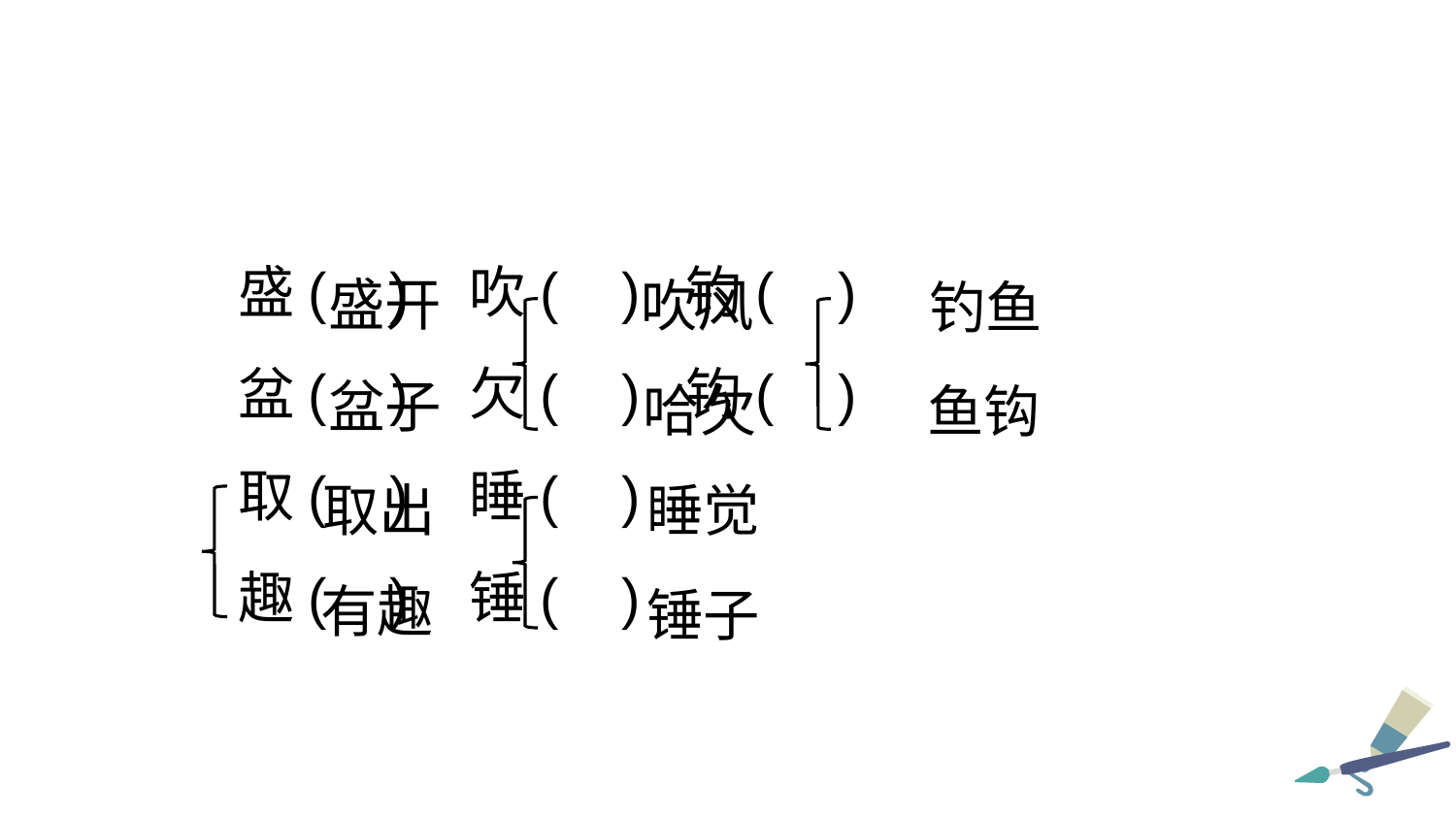

盛(    )   吹(    )  钓(    )
盆(    )   欠(    )  钩(    )
取(    )   睡(    )
趣(    )   锤(    )
盛开
吹风
钓鱼

盆子
哈欠
鱼钩
取出
睡觉

有趣
锤子